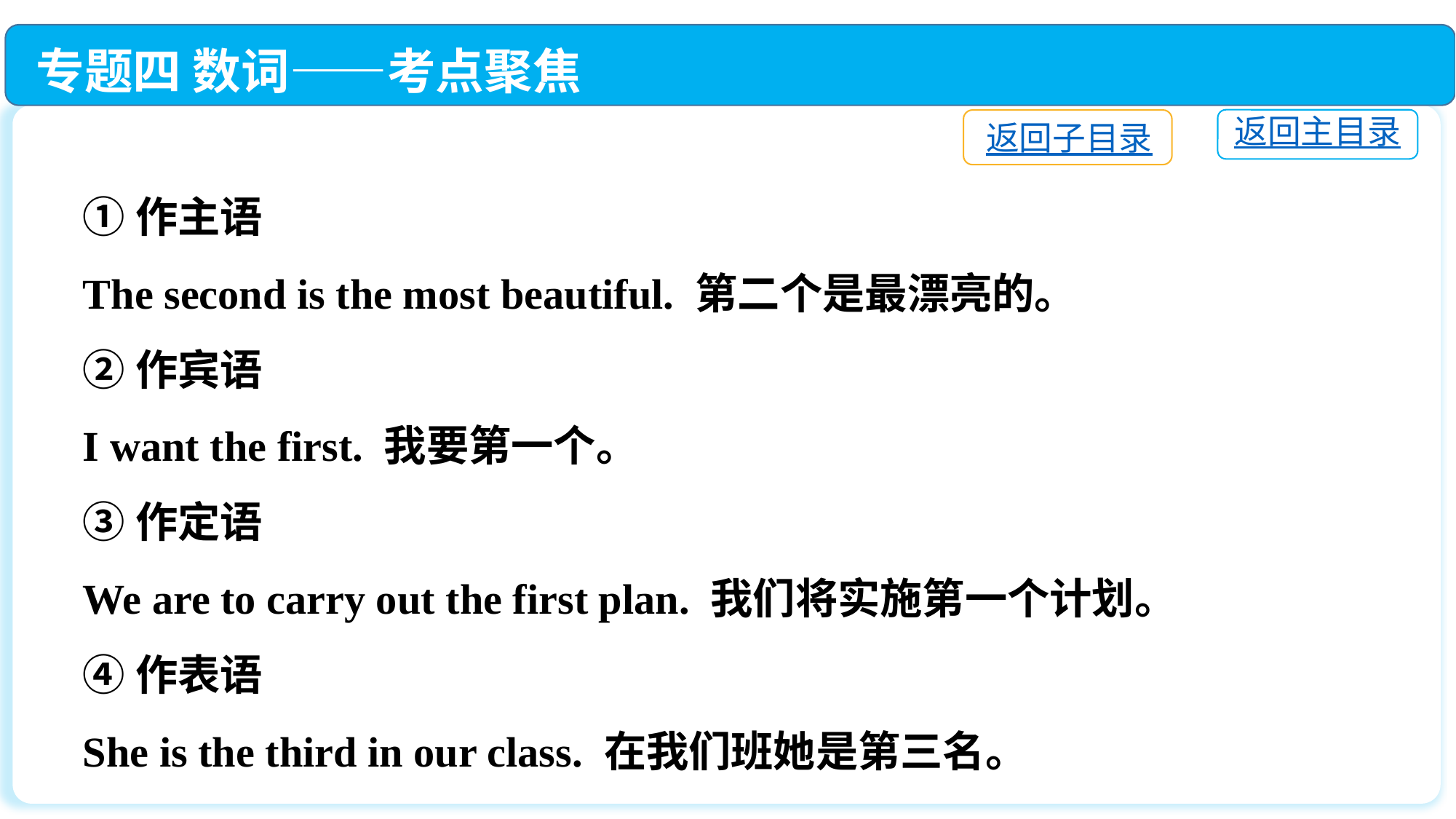

专题四 数词——考点聚焦

返回主目录

返回子目录
①作主语
The second is the most beautiful. 第二个是最漂亮的。
②作宾语
I want the first. 我要第一个。
③作定语
We are to carry out the first plan. 我们将实施第一个计划。
④作表语
She is the third in our class. 在我们班她是第三名。